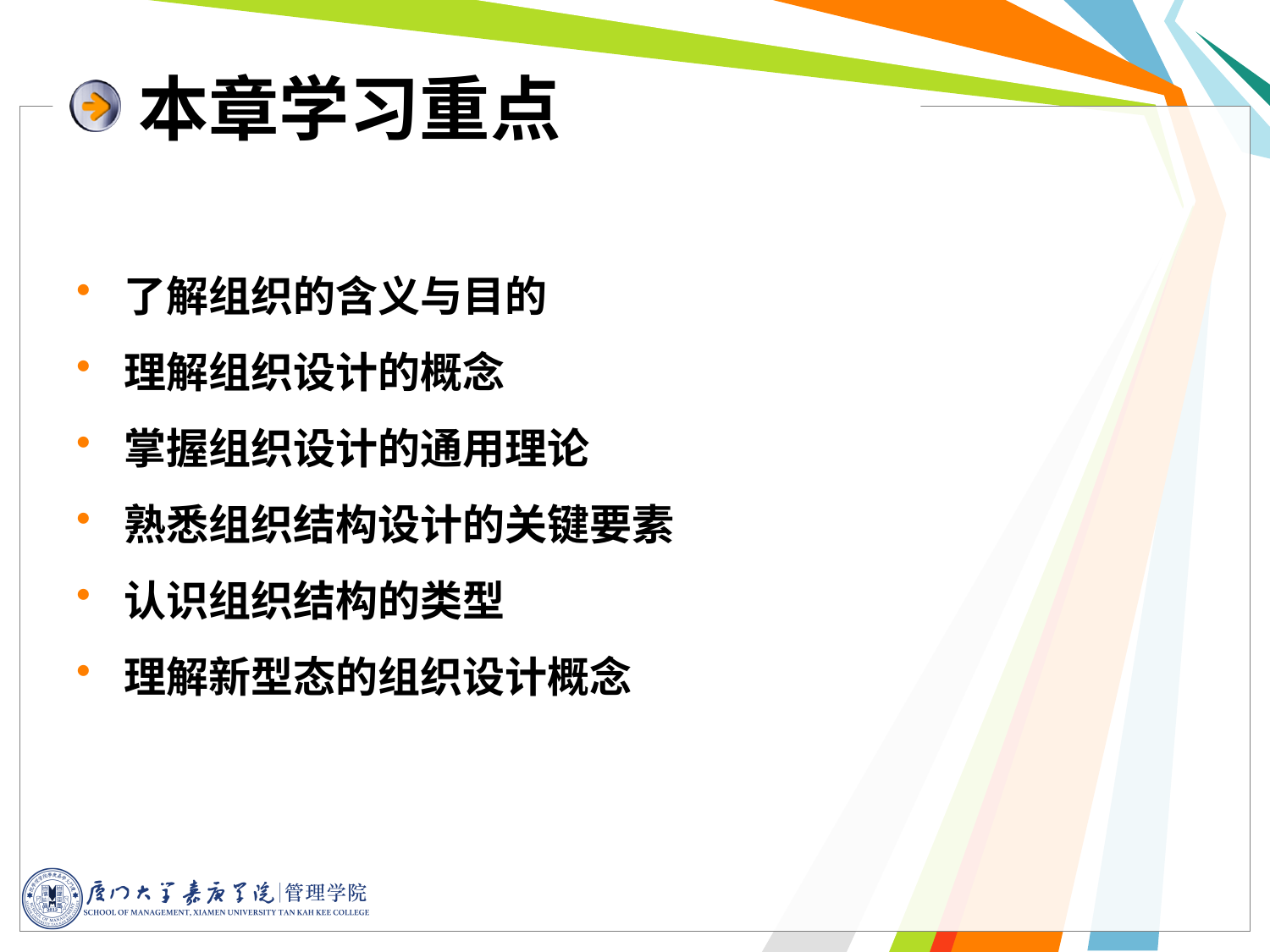

# 本章学习重点
了解组织的含义与目的
理解组织设计的概念
掌握组织设计的通用理论
熟悉组织结构设计的关键要素
认识组织结构的类型
理解新型态的组织设计概念